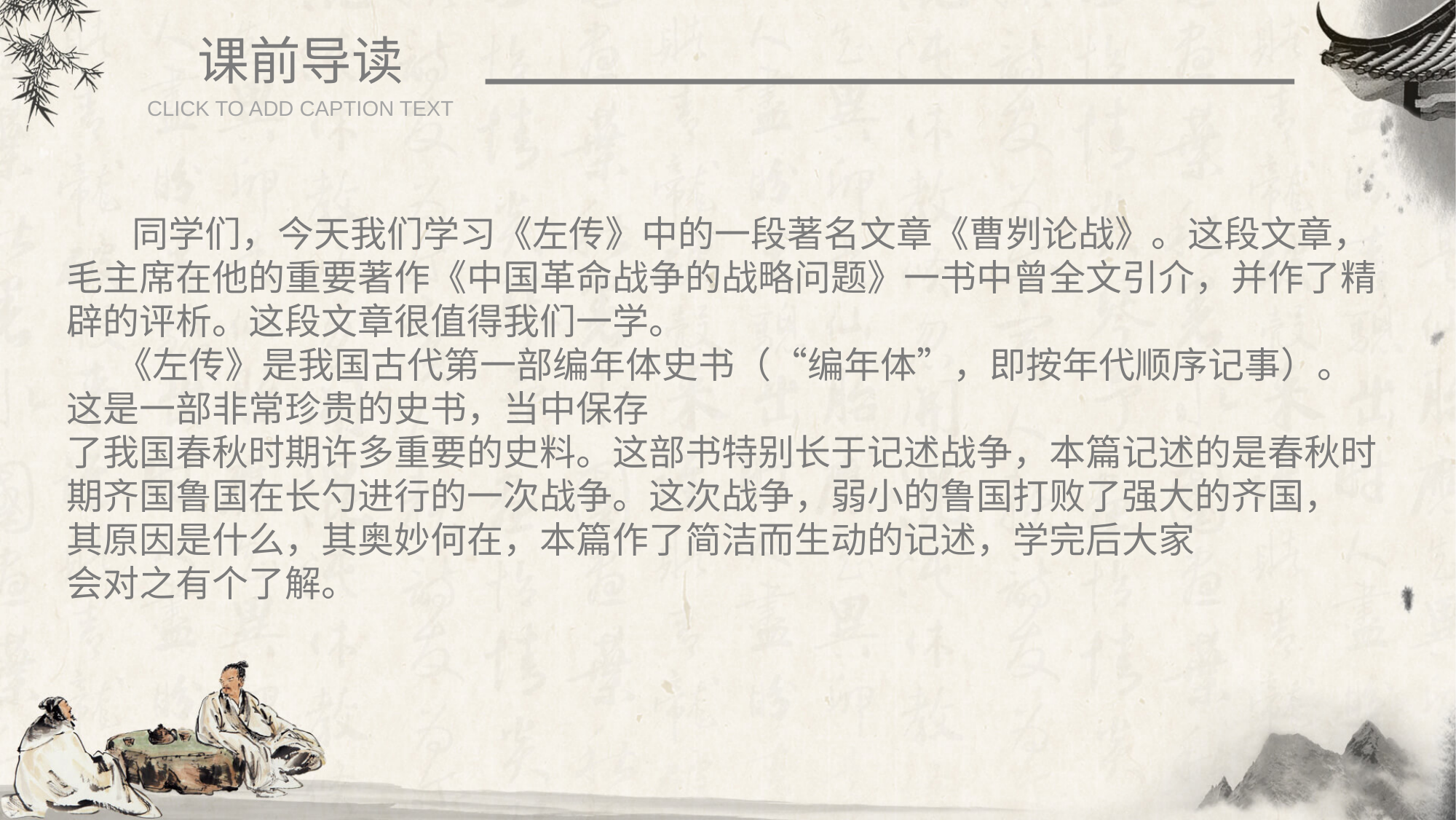

课前导读

CLICK TO ADD CAPTION TEXT
       同学们，今天我们学习《左传》中的一段著名文章《曹刿论战》。这段文章，毛主席在他的重要著作《中国革命战争的战略问题》一书中曾全文引介，并作了精辟的评析。这段文章很值得我们一学。
     《左传》是我国古代第一部编年体史书（“编年体”，即按年代顺序记事）。这是一部非常珍贵的史书，当中保存
了我国春秋时期许多重要的史料。这部书特别长于记述战争，本篇记述的是春秋时期齐国鲁国在长勺进行的一次战争。这次战争，弱小的鲁国打败了强大的齐国，
其原因是什么，其奥妙何在，本篇作了简洁而生动的记述，学完后大家
会对之有个了解。